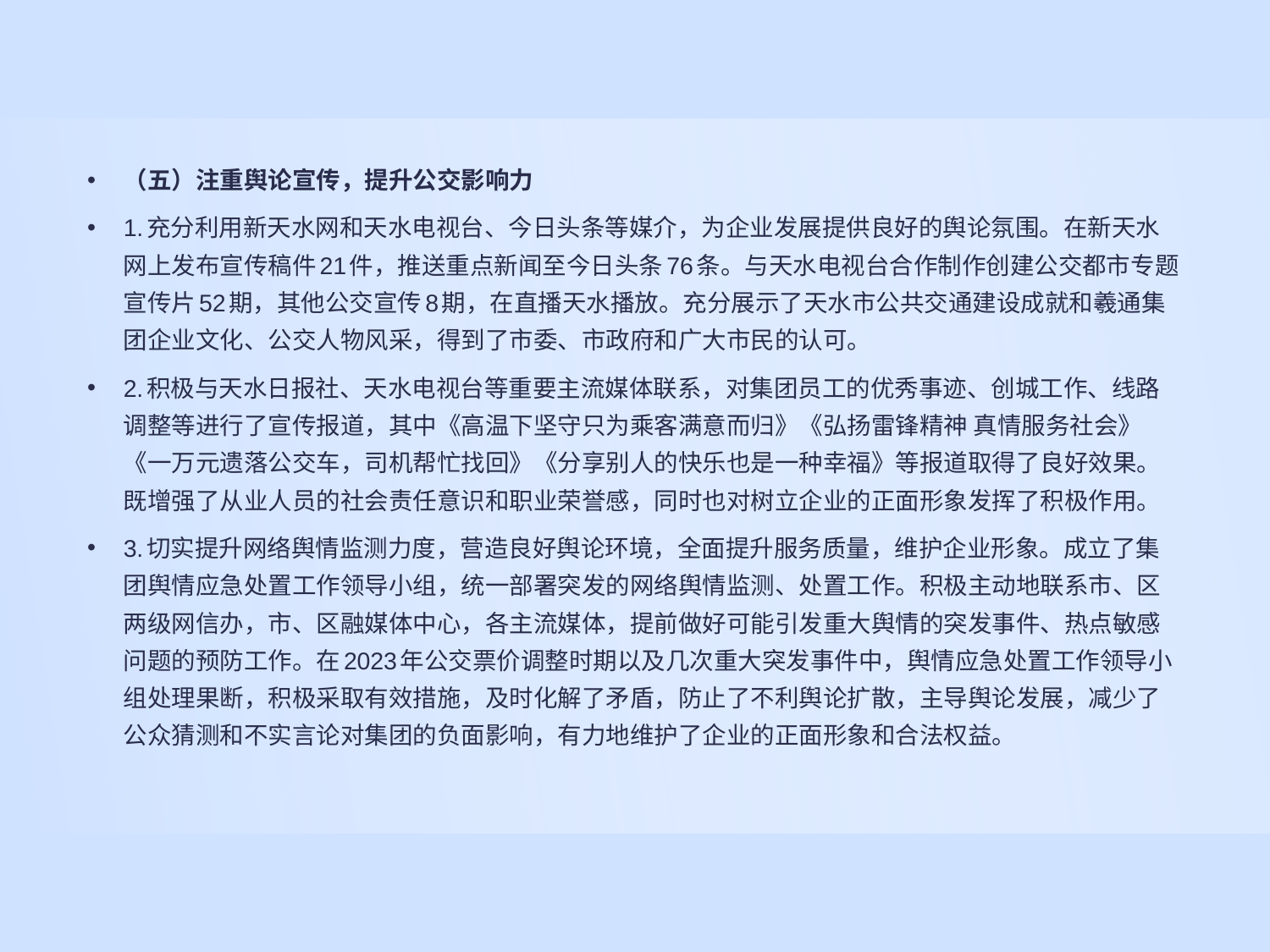

（五）注重舆论宣传，提升公交影响力
1.充分利用新天水网和天水电视台、今日头条等媒介，为企业发展提供良好的舆论氛围。在新天水网上发布宣传稿件21件，推送重点新闻至今日头条76条。与天水电视台合作制作创建公交都市专题宣传片52期，其他公交宣传8期，在直播天水播放。充分展示了天水市公共交通建设成就和羲通集团企业文化、公交人物风采，得到了市委、市政府和广大市民的认可。
2.积极与天水日报社、天水电视台等重要主流媒体联系，对集团员工的优秀事迹、创城工作、线路调整等进行了宣传报道，其中《高温下坚守只为乘客满意而归》《弘扬雷锋精神 真情服务社会》《一万元遗落公交车，司机帮忙找回》《分享别人的快乐也是一种幸福》等报道取得了良好效果。既增强了从业人员的社会责任意识和职业荣誉感，同时也对树立企业的正面形象发挥了积极作用。
3.切实提升网络舆情监测力度，营造良好舆论环境，全面提升服务质量，维护企业形象。成立了集团舆情应急处置工作领导小组，统一部署突发的网络舆情监测、处置工作。积极主动地联系市、区两级网信办，市、区融媒体中心，各主流媒体，提前做好可能引发重大舆情的突发事件、热点敏感问题的预防工作。在2023年公交票价调整时期以及几次重大突发事件中，舆情应急处置工作领导小组处理果断，积极采取有效措施，及时化解了矛盾，防止了不利舆论扩散，主导舆论发展，减少了公众猜测和不实言论对集团的负面影响，有力地维护了企业的正面形象和合法权益。